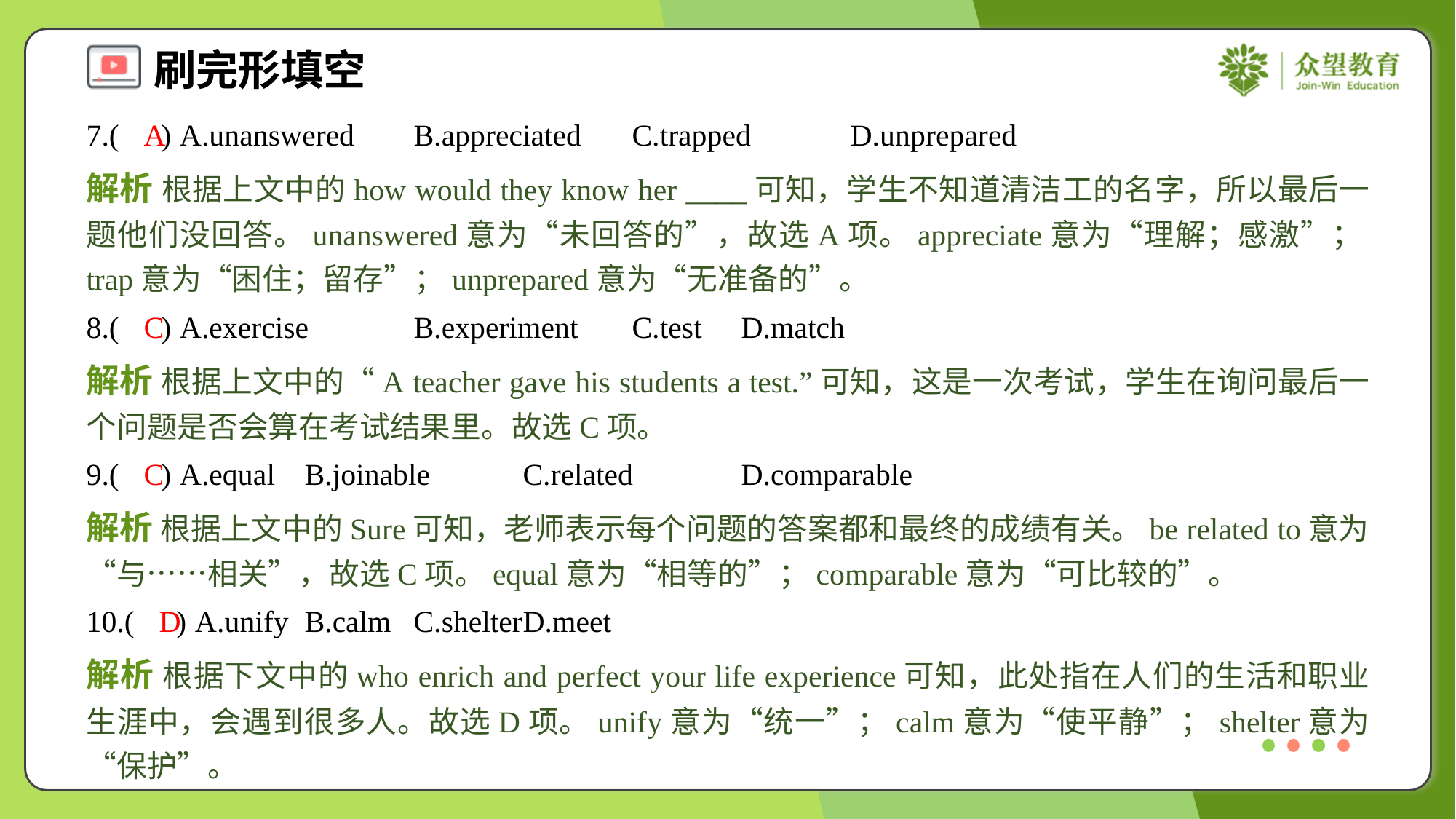

7.(     ) A.unanswered	B.appreciated	C.trapped	D.unprepared
A
解析 根据上文中的how would they know her ____可知，学生不知道清洁工的名字，所以最后一题他们没回答。unanswered意为“未回答的”，故选A项。appreciate意为“理解；感激”；trap意为“困住；留存”；unprepared意为“无准备的”。
8.(     ) A.exercise	B.experiment	C.test	D.match
C
解析 根据上文中的“A teacher gave his students a test.”可知，这是一次考试，学生在询问最后一个问题是否会算在考试结果里。故选C项。
9.(     ) A.equal	B.joinable	C.related	D.comparable
C
解析 根据上文中的Sure可知，老师表示每个问题的答案都和最终的成绩有关。be related to意为“与……相关”，故选C项。equal意为“相等的”；comparable意为“可比较的”。
10.(     ) A.unify	B.calm	C.shelter	D.meet
D
解析 根据下文中的who enrich and perfect your life experience可知，此处指在人们的生活和职业生涯中，会遇到很多人。故选D项。unify意为“统一”；calm意为“使平静”；shelter意为“保护”。